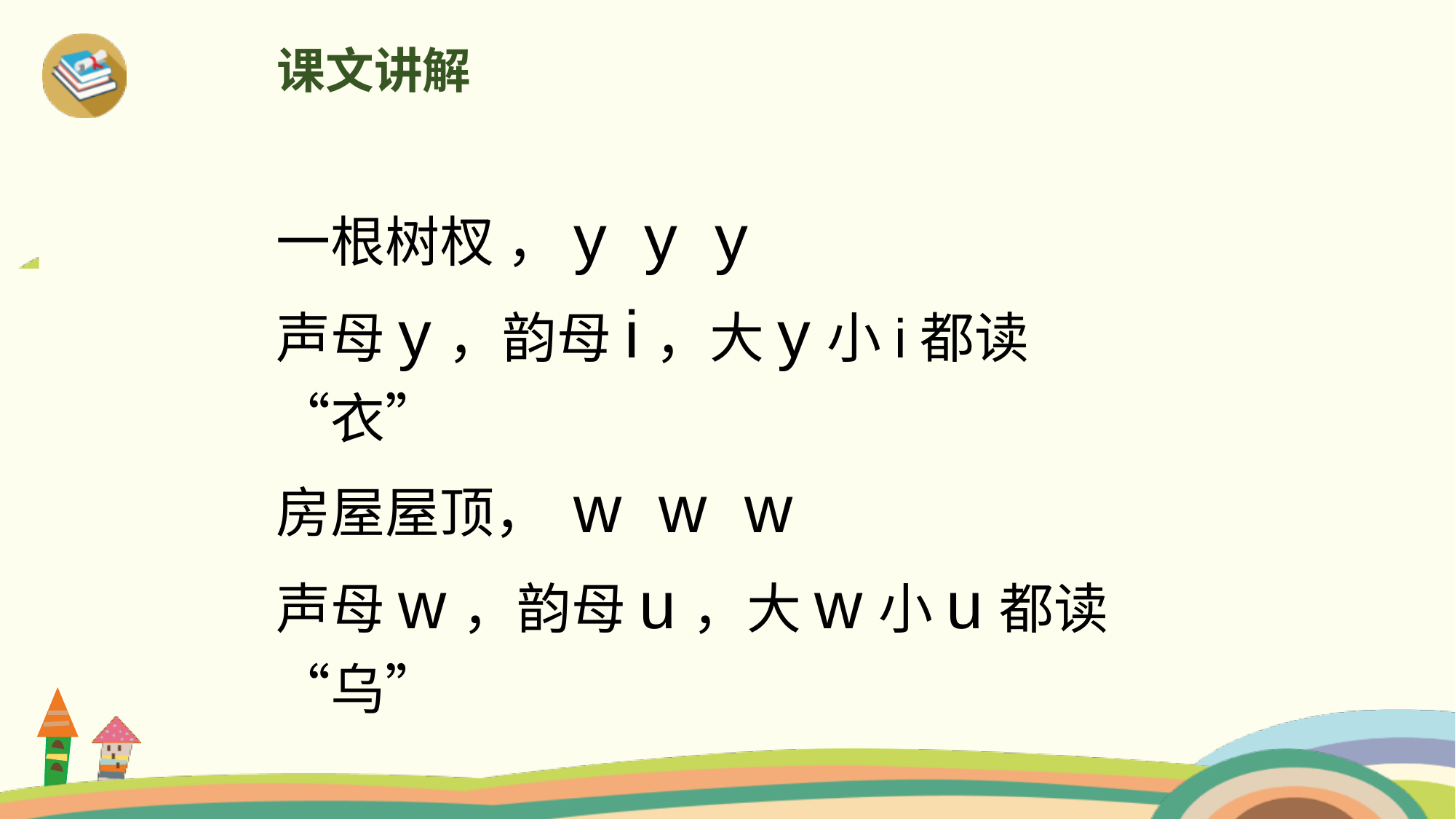

课文讲解
一根树杈 ，y  y  y
声母y，韵母i，大y小i都读“衣”
房屋屋顶， w  w  w
声母w，韵母u，大w小u都读“乌”